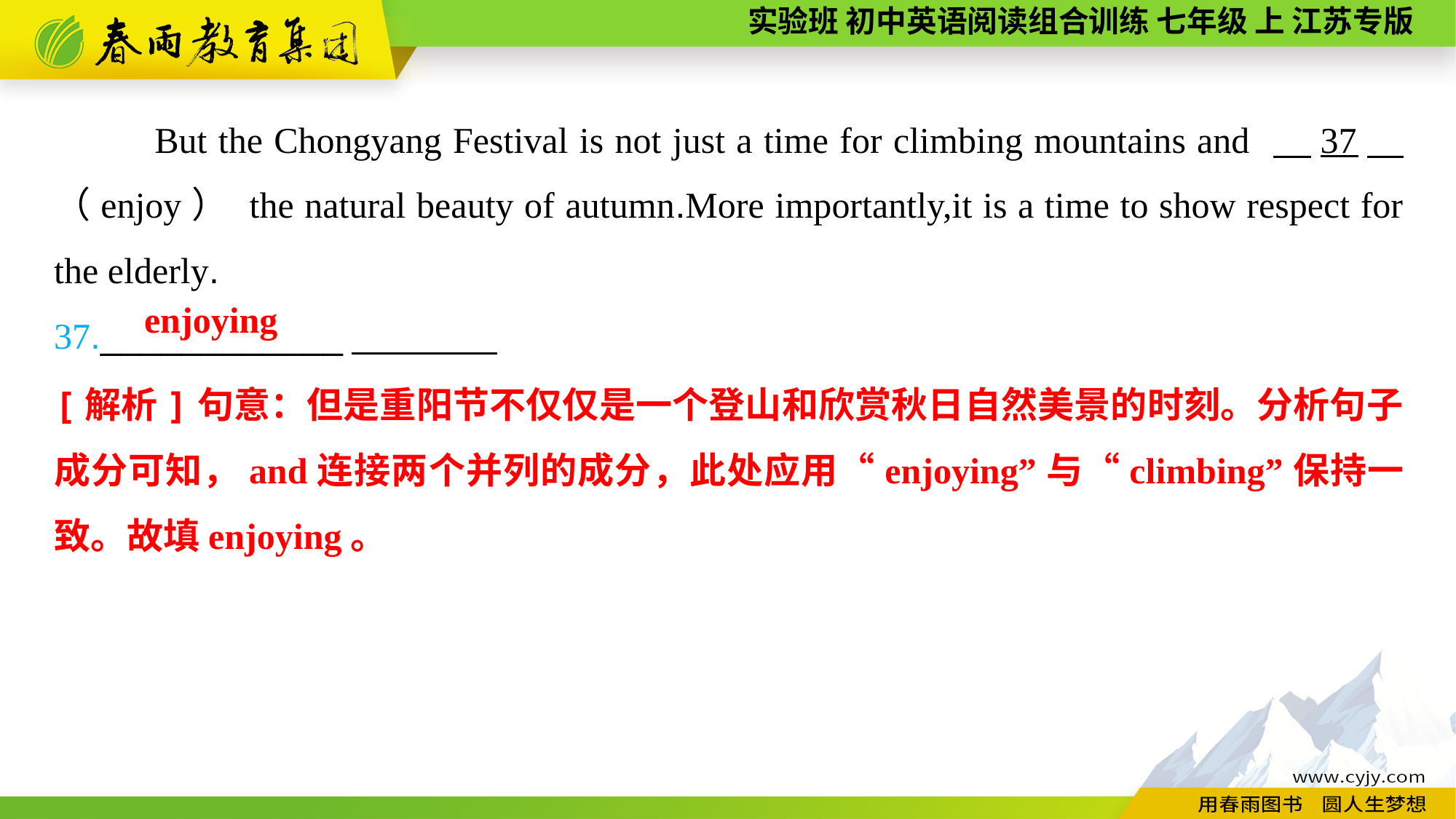

But the Chongyang Festival is not just a time for climbing mountains and 　37　（enjoy） the natural beauty of autumn.More importantly,it is a time to show respect for the elderly.
37.____________
enjoying
[解析]句意：但是重阳节不仅仅是一个登山和欣赏秋日自然美景的时刻。分析句子成分可知，and连接两个并列的成分，此处应用“enjoying”与“climbing”保持一致。故填enjoying。